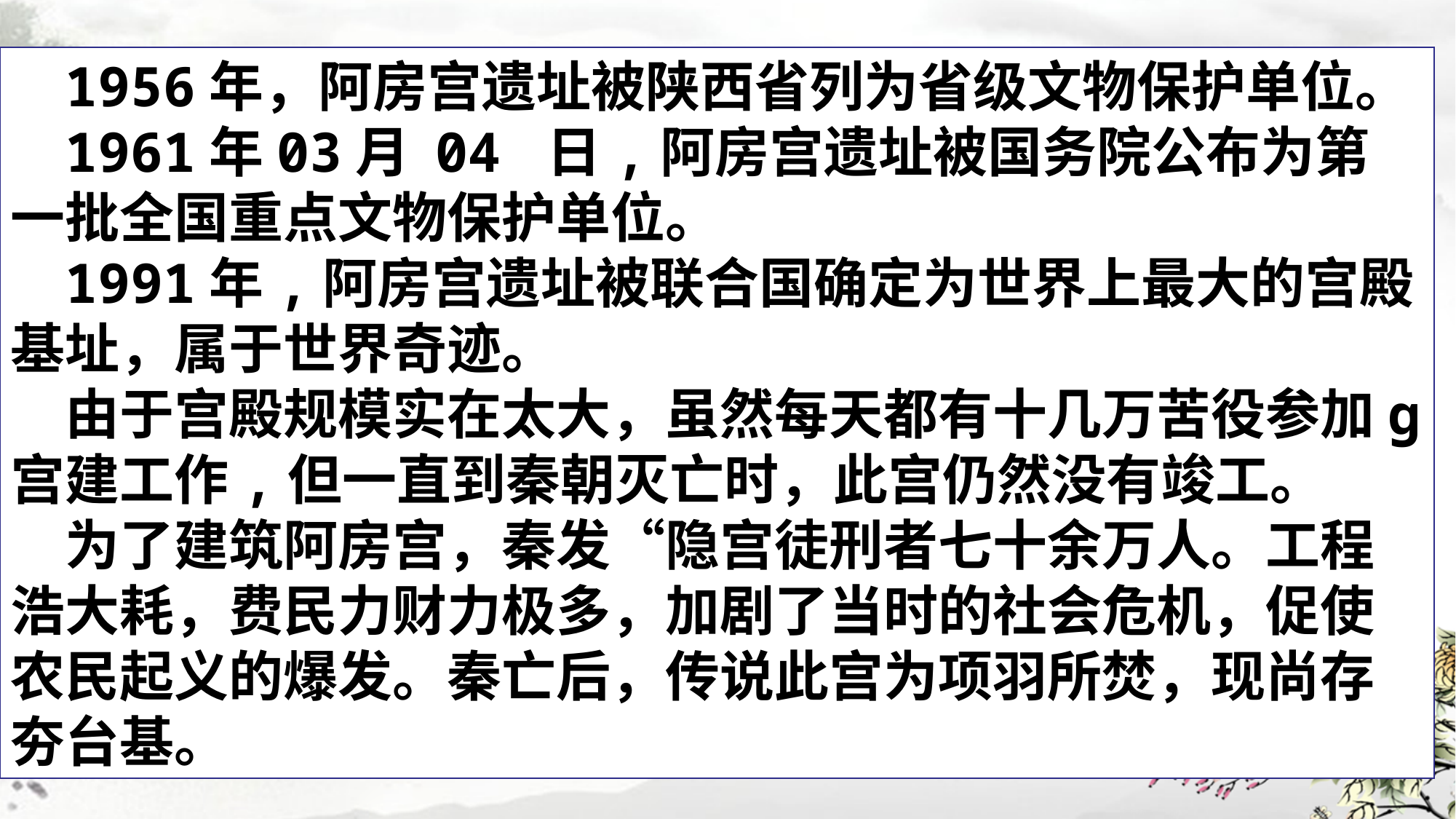

1956年，阿房宫遗址被陕西省列为省级文物保护单位。
1961年03月 04 日,阿房宫遗址被国务院公布为第一批全国重点文物保护单位。
1991年,阿房宫遗址被联合国确定为世界上最大的宫殿基址，属于世界奇迹。
由于宫殿规模实在太大，虽然每天都有十几万苦役参加g宫建工作,但一直到秦朝灭亡时，此宫仍然没有竣工。
为了建筑阿房宫，秦发“隐宫徒刑者七十余万人。工程浩大耗，费民力财力极多，加剧了当时的社会危机，促使农民起义的爆发。秦亡后，传说此宫为项羽所焚，现尚存夯台基。